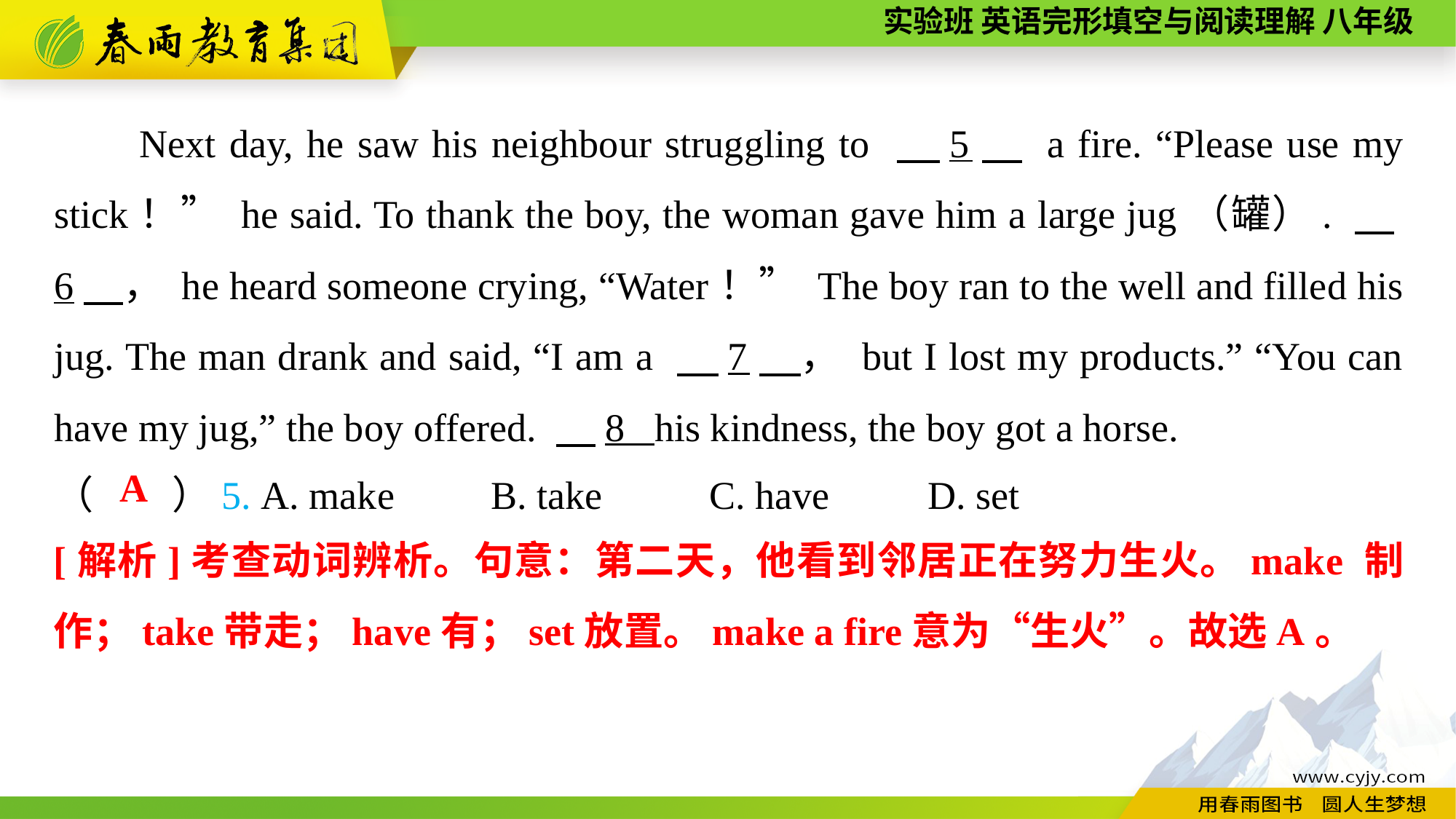

Next day, he saw his neighbour struggling to 　5　 a fire. “Please use my stick！” he said. To thank the boy, the woman gave him a large jug（罐）. 　6　， he heard someone crying, “Water！” The boy ran to the well and filled his jug. The man drank and said, “I am a 　7　， but I lost my products.” “You can have my jug,” the boy offered. 　8  ,his kindness, the boy got a horse.
（　　）5. A. make	B. take	C. have	D. set
A
[解析]考查动词辨析。句意：第二天，他看到邻居正在努力生火。make 制作；take带走；have有；set放置。make a fire意为“生火”。故选A。